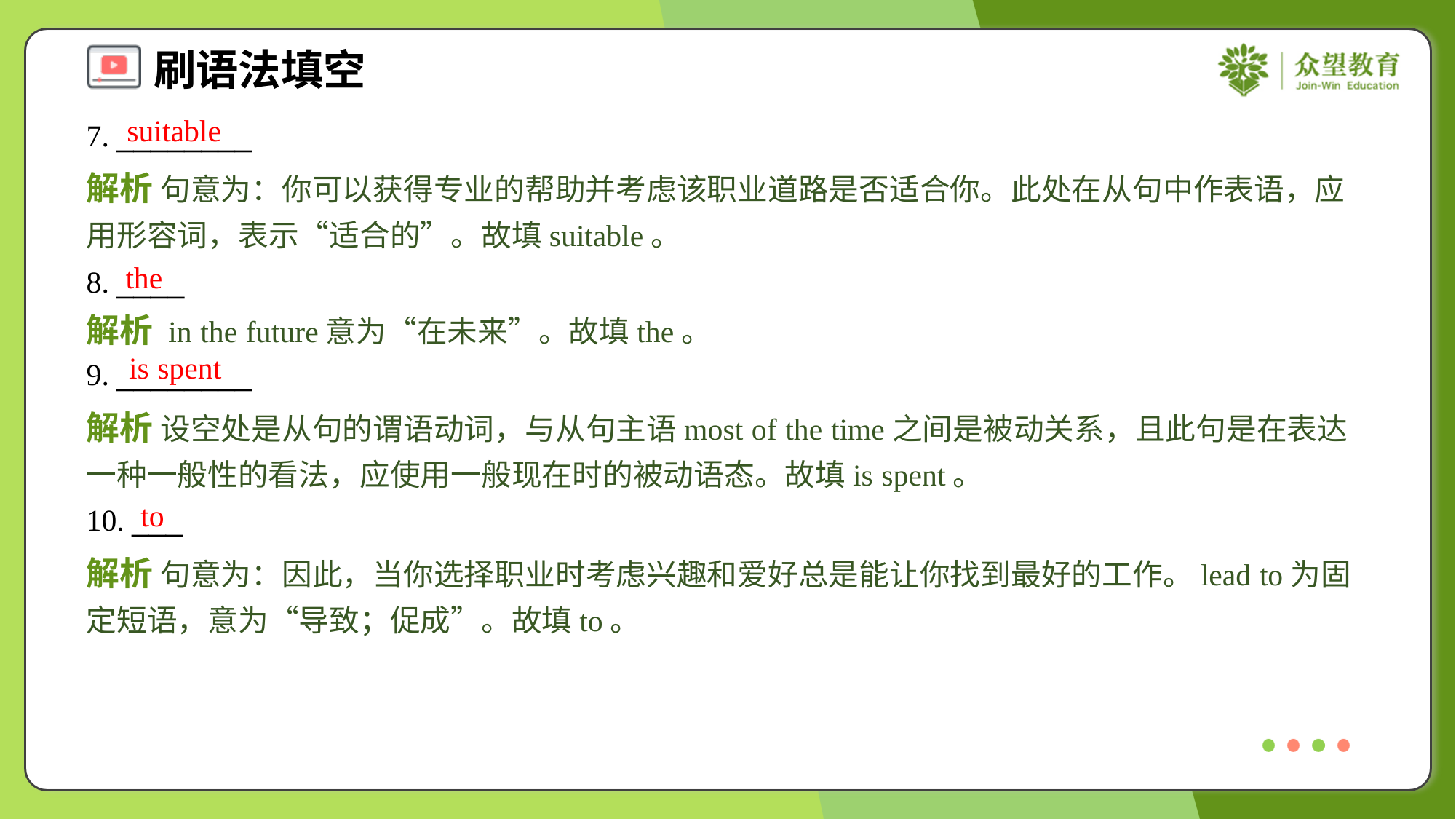

suitable
7. ________
解析 句意为：你可以获得专业的帮助并考虑该职业道路是否适合你。此处在从句中作表语，应用形容词，表示“适合的”。故填suitable。
the
8. ____
解析 in the future意为“在未来”。故填the。
is spent
9. ________
解析 设空处是从句的谓语动词，与从句主语most of the time之间是被动关系，且此句是在表达一种一般性的看法，应使用一般现在时的被动语态。故填is spent。
to
10. ___
解析 句意为：因此，当你选择职业时考虑兴趣和爱好总是能让你找到最好的工作。lead to为固定短语，意为“导致；促成”。故填to。